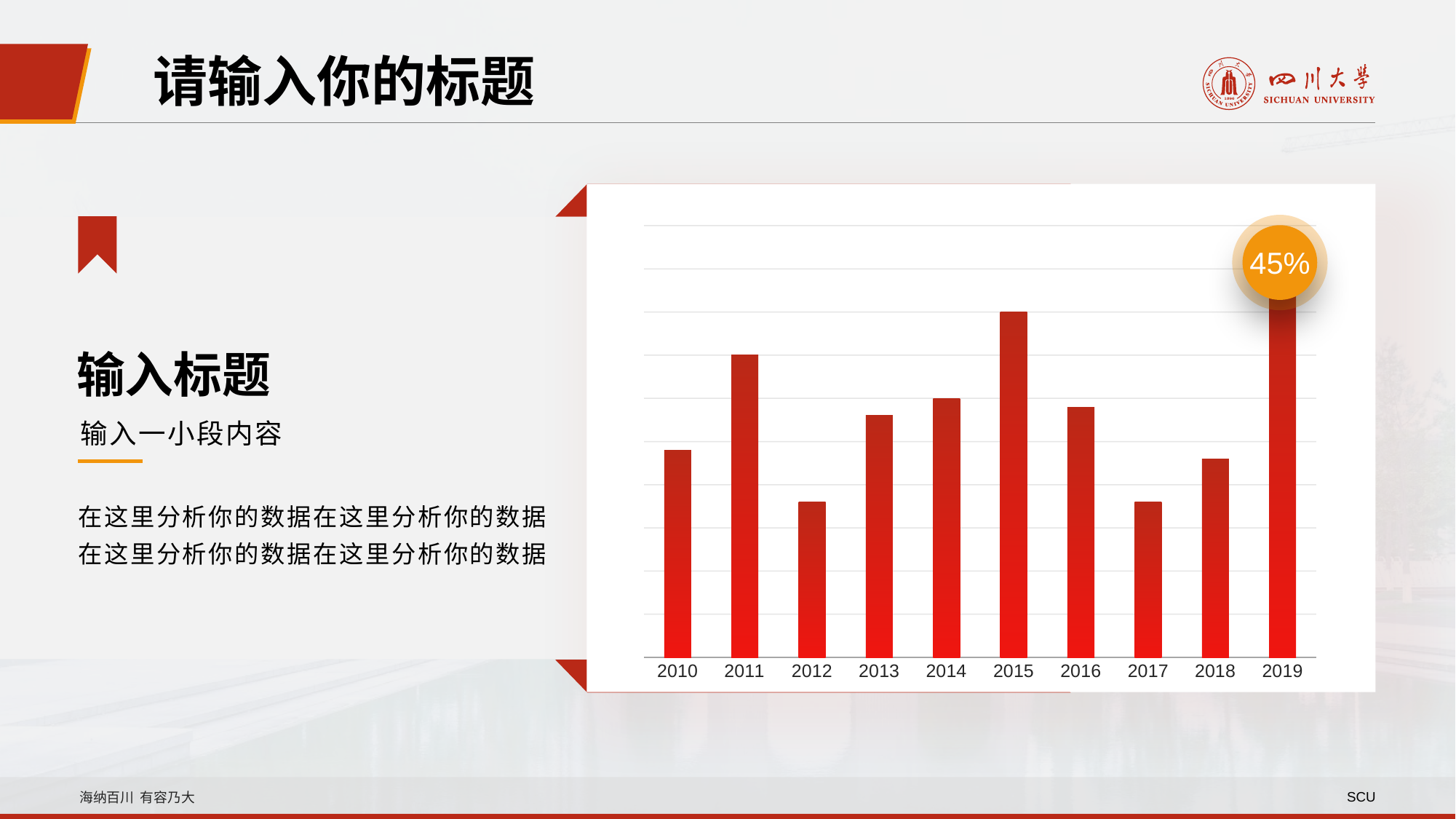

请输入你的标题

45%

### Chart

| Category | 系列 2 |
|---|---|
| 2010 | 2.4 |
| 2011 | 3.5 |
| 2012 | 1.8 |
| 2013 | 2.8 |
| 2014 | 3.0 |
| 2015 | 4.0 |
| 2016 | 2.9 |
| 2017 | 1.8 |
| 2018 | 2.3 |
| 2019 | 4.5 |
输入标题
输入一小段内容
在这里分析你的数据在这里分析你的数据
在这里分析你的数据在这里分析你的数据